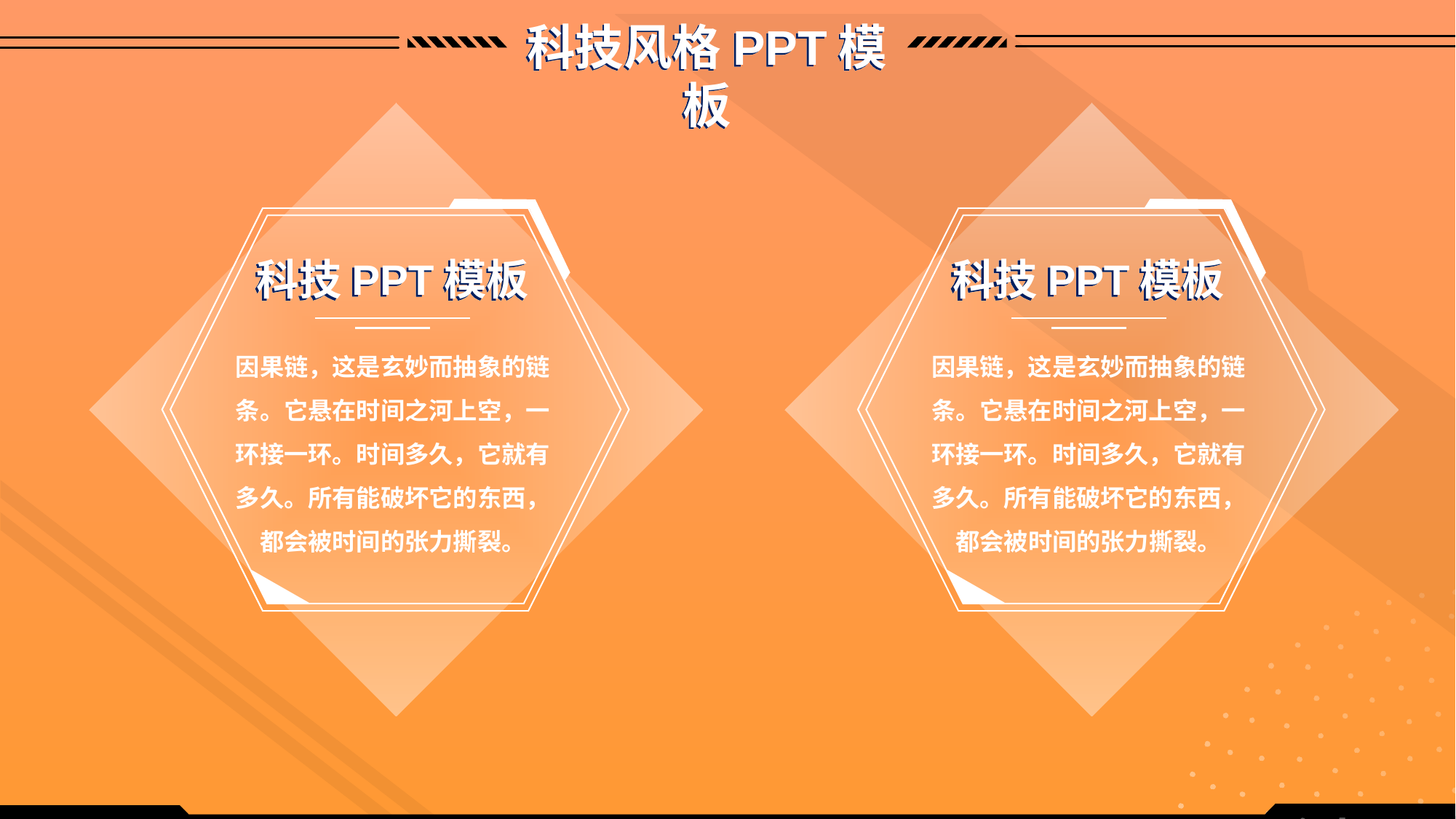

科技风格PPT模板

科技PPT模板
科技PPT模板
因果链，这是玄妙而抽象的链条。它悬在时间之河上空，一环接一环。时间多久，它就有多久。所有能破坏它的东西，都会被时间的张力撕裂。
因果链，这是玄妙而抽象的链条。它悬在时间之河上空，一环接一环。时间多久，它就有多久。所有能破坏它的东西，都会被时间的张力撕裂。